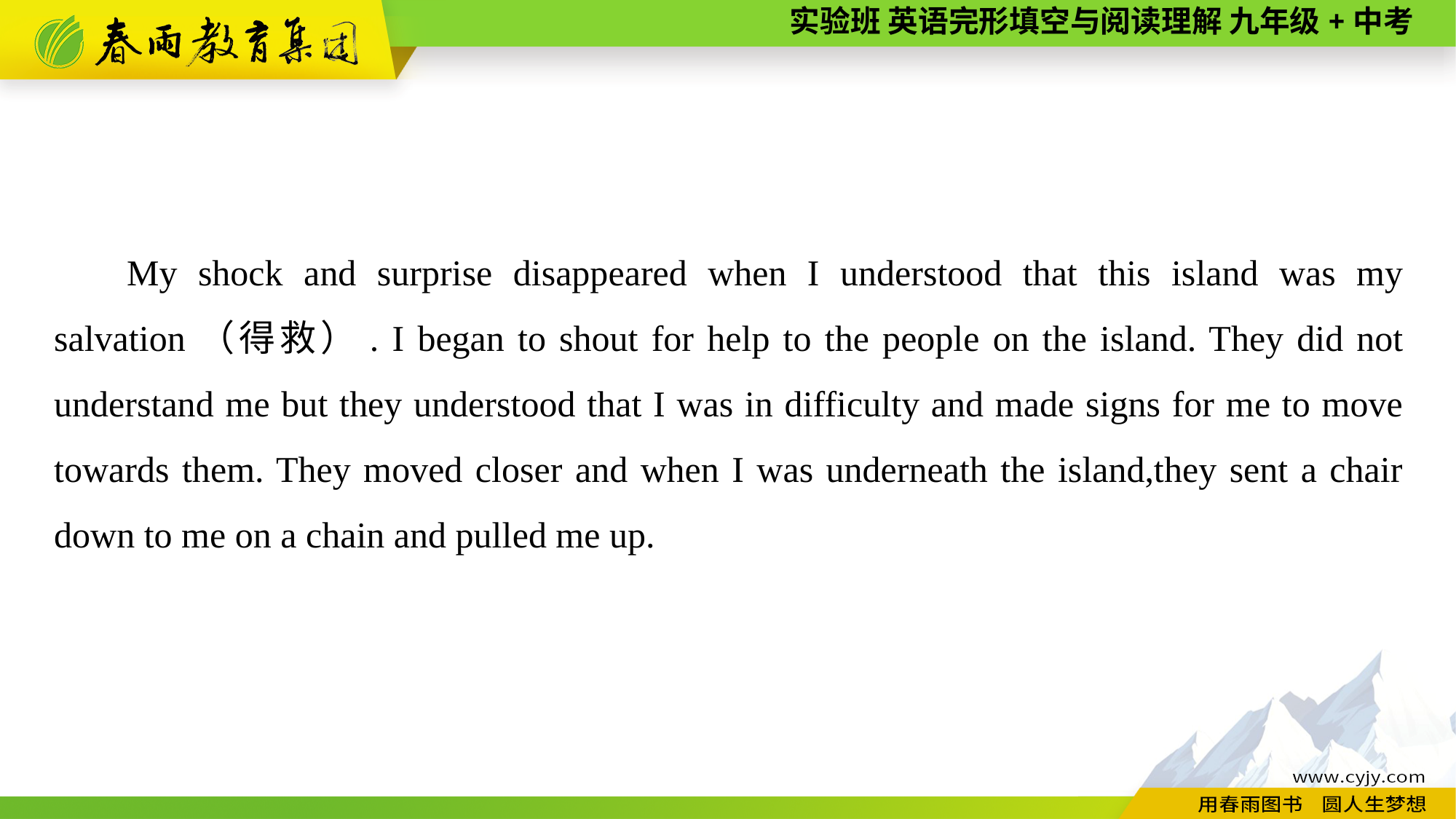

My shock and surprise disappeared when I understood that this island was my salvation（得救）. I began to shout for help to the people on the island. They did not understand me but they understood that I was in difficulty and made signs for me to move towards them. They moved closer and when I was underneath the island,they sent a chair down to me on a chain and pulled me up.